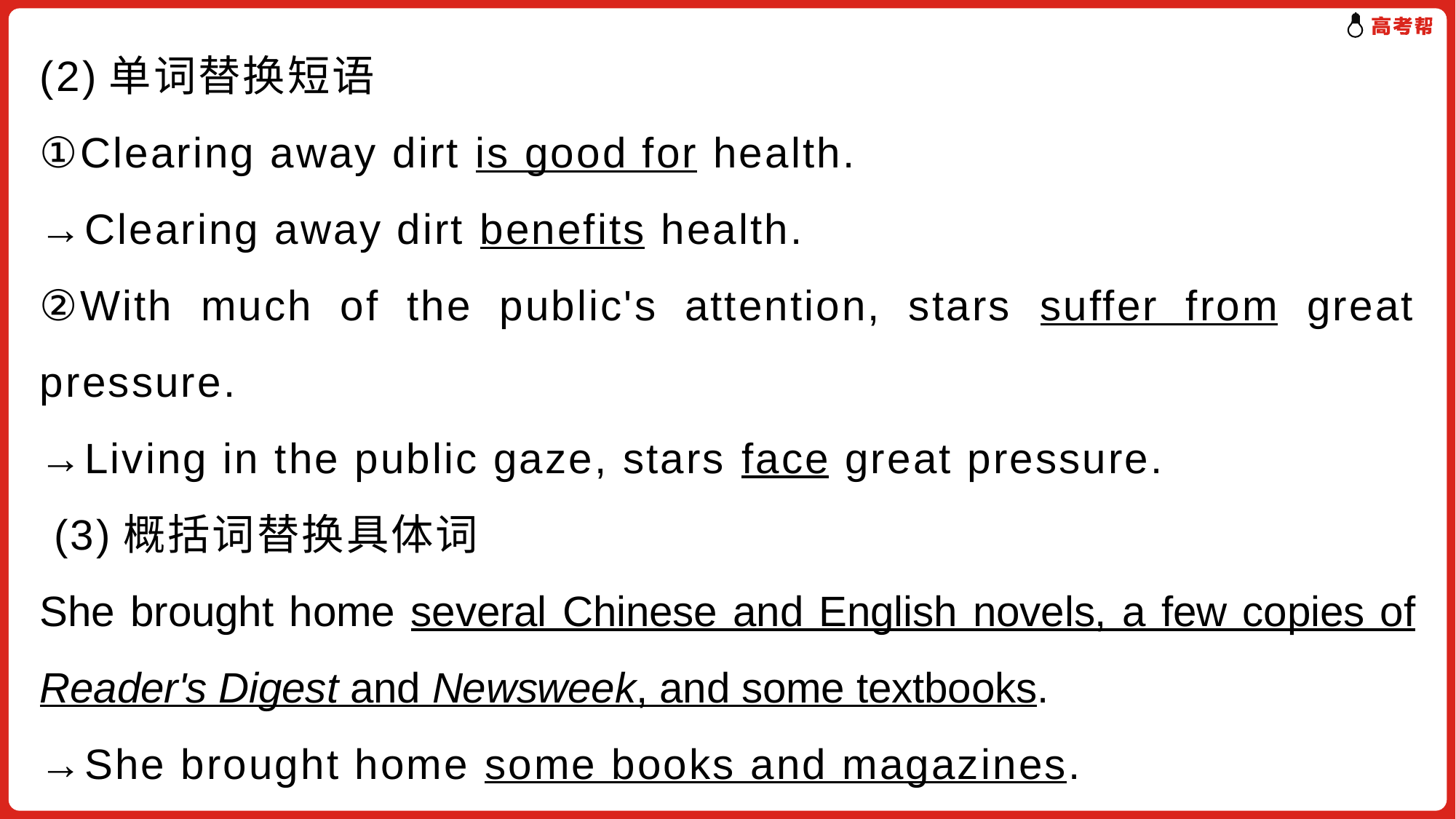

(2)单词替换短语
①Clearing away dirt is good for health.
→Clearing away dirt benefits health.
②With much of the public's attention, stars suffer from great pressure.
→Living in the public gaze, stars face great pressure.
 (3)概括词替换具体词
She brought home several Chinese and English novels, a few copies of Reader's Digest and Newsweek, and some textbooks.
→She brought home some books and magazines.